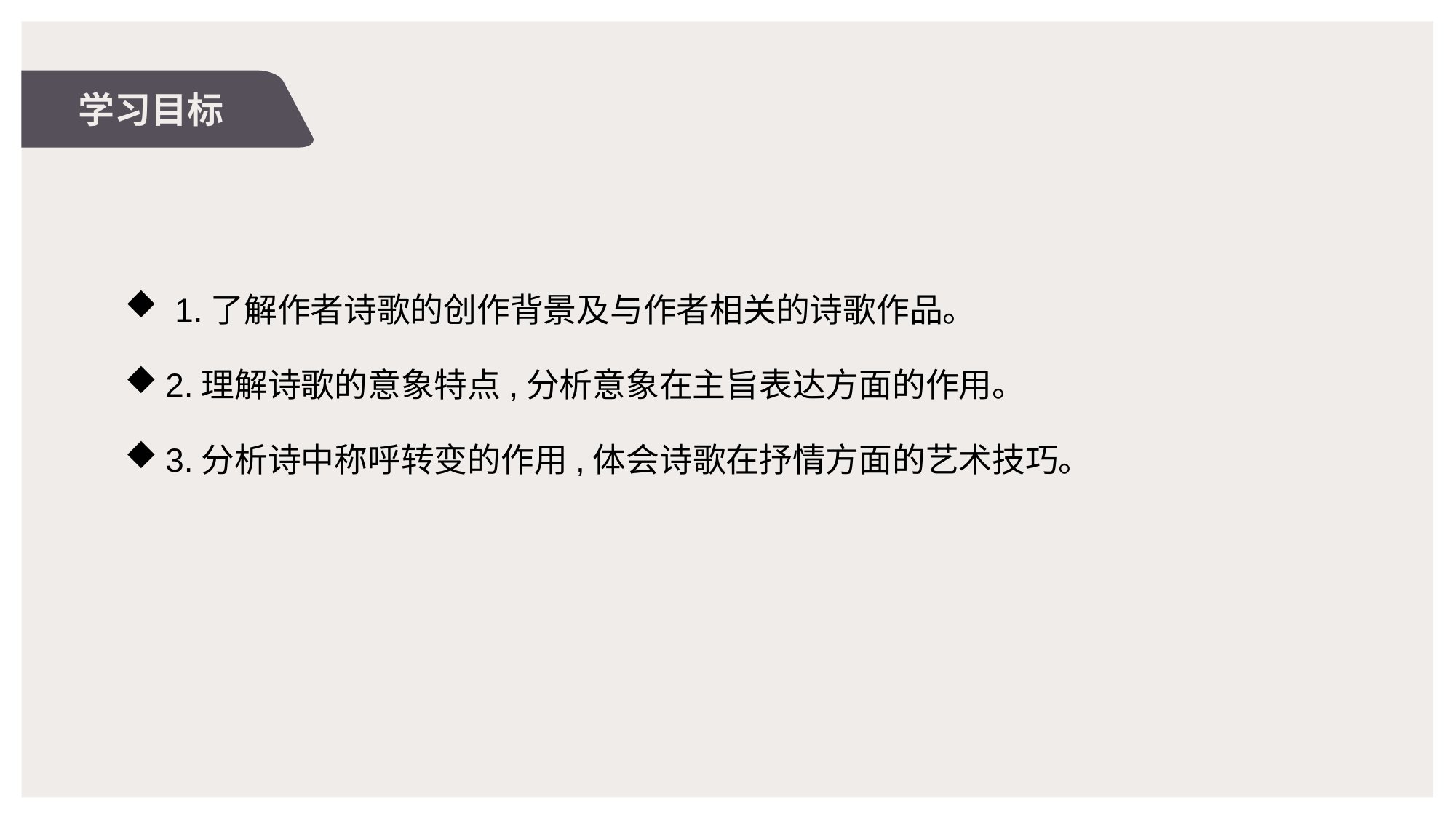

学习目标

 1.了解作者诗歌的创作背景及与作者相关的诗歌作品。
2.理解诗歌的意象特点,分析意象在主旨表达方面的作用。
3.分析诗中称呼转变的作用,体会诗歌在抒情方面的艺术技巧。